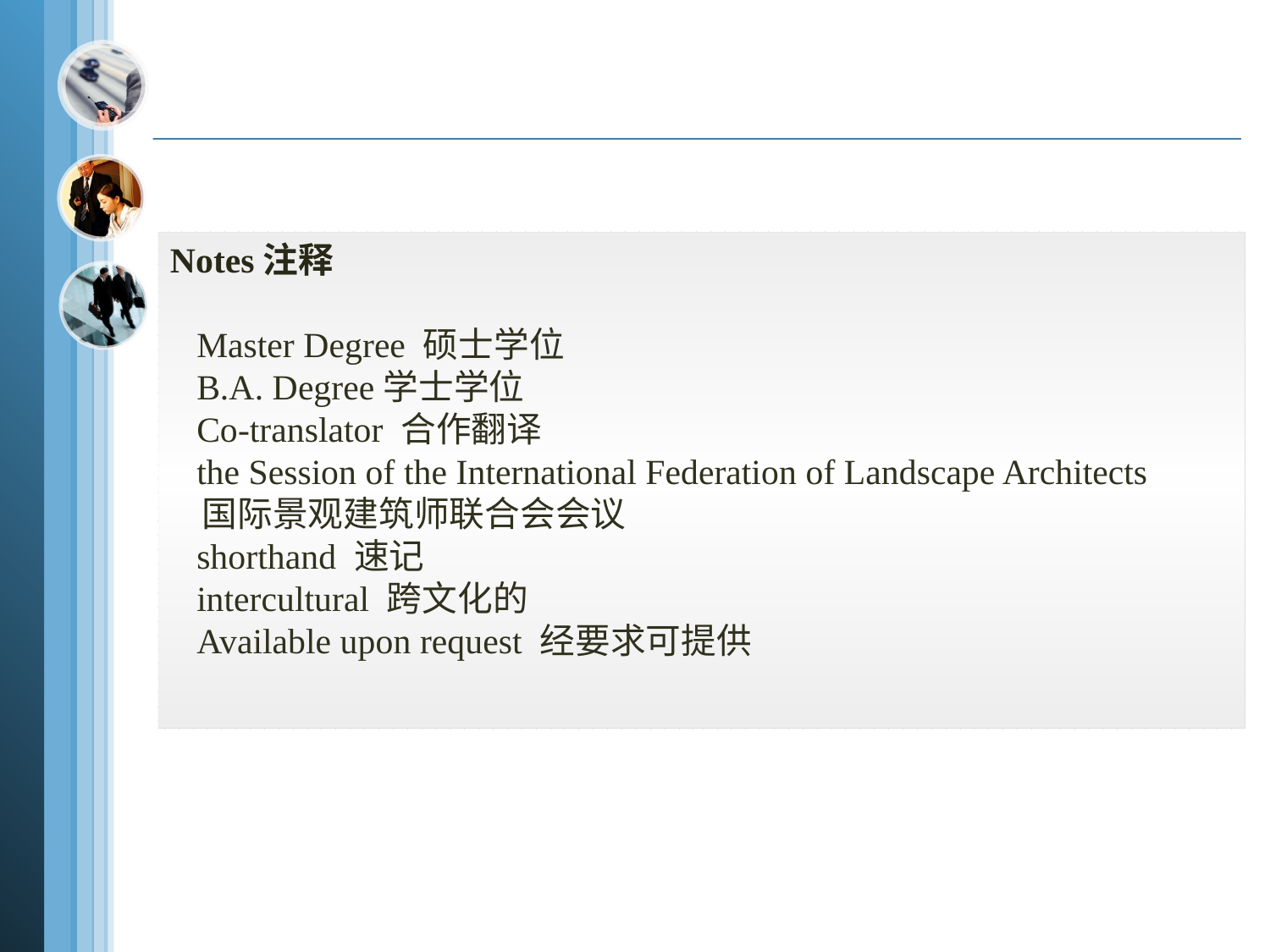

Notes注释

   Master Degree 硕士学位
   B.A. Degree学士学位
   Co-translator 合作翻译
   the Session of the International Federation of Landscape Architects
   国际景观建筑师联合会会议
   shorthand 速记
   intercultural 跨文化的
   Available upon request 经要求可提供